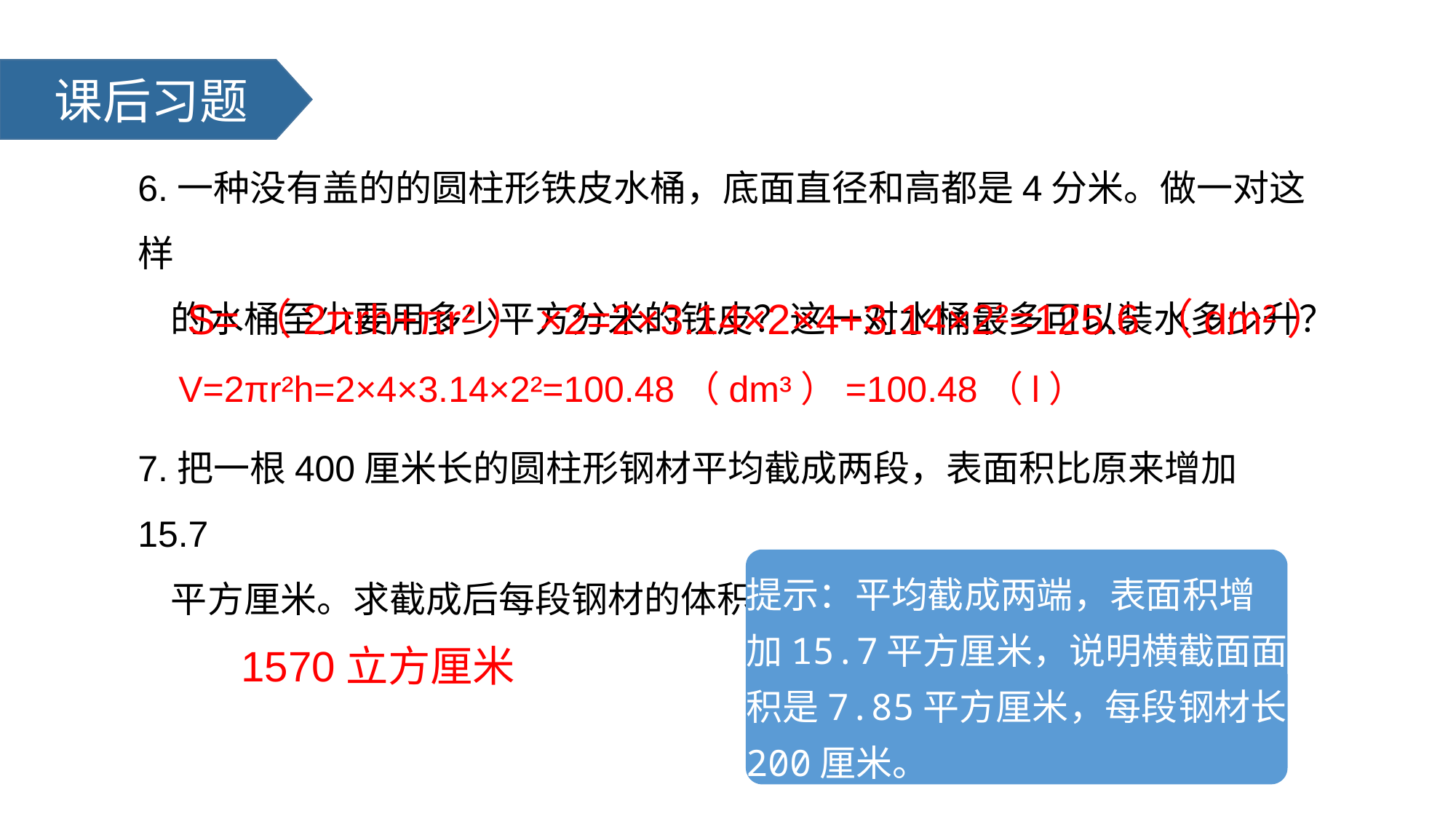

课后习题
6.一种没有盖的的圆柱形铁皮水桶，底面直径和高都是4分米。做一对这样
   的水桶至少要用多少平方分米的铁皮？这一对水桶最多可以装水多少升？
S=（2πrh+πr²）×2=2×3.14×2×4+3.14×2²=125.6（dm²）
V=2πr²h=2×4×3.14×2²=100.48（dm³）=100.48（l）
7.把一根400厘米长的圆柱形钢材平均截成两段，表面积比原来增加15.7
   平方厘米。求截成后每段钢材的体积。

提示：平均截成两端，表面积增
加15.7平方厘米，说明横截面面
积是7.85平方厘米，每段钢材长
200厘米。
1570立方厘米